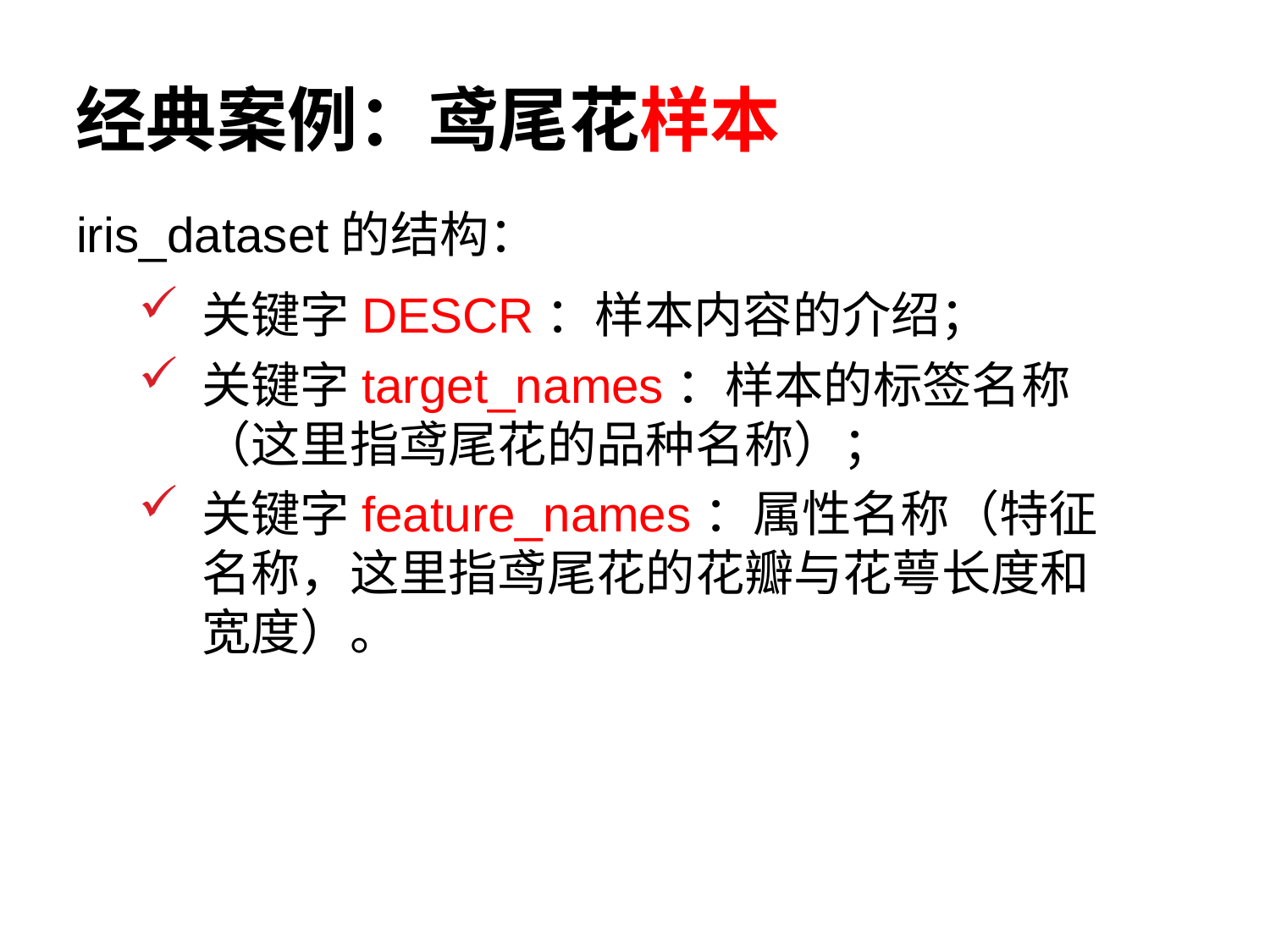

# 经典案例：鸢尾花样本
iris_dataset的结构：
关键字DESCR：样本内容的介绍；
关键字target_names：样本的标签名称（这里指鸢尾花的品种名称）；
关键字feature_names：属性名称（特征名称，这里指鸢尾花的花瓣与花萼长度和宽度）。